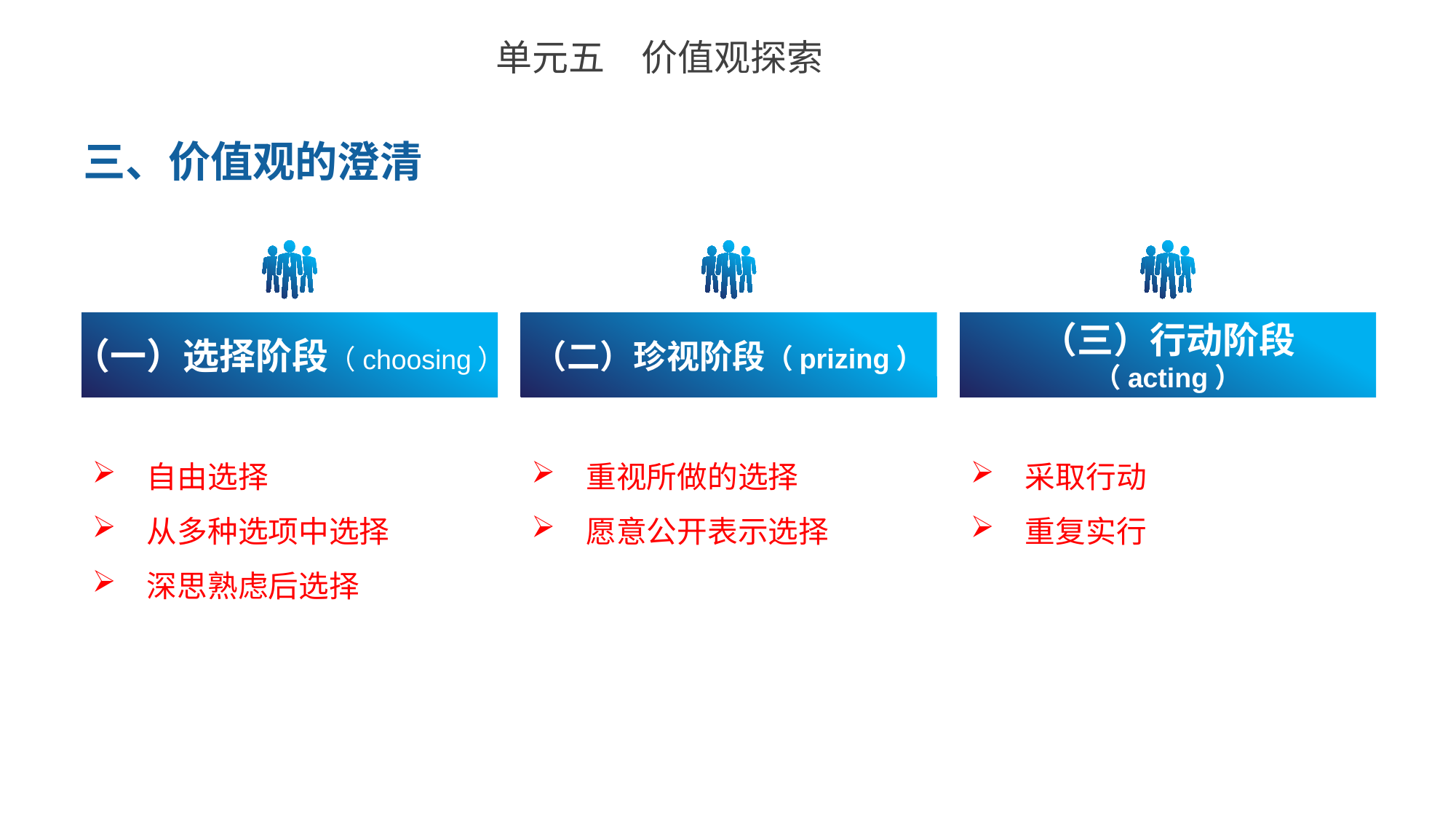

单元五　价值观探索
三、价值观的澄清

（二）珍视阶段（prizing）
（一）选择阶段（choosing）
（三）行动阶段（acting）
自由选择
从多种选项中选择
深思熟虑后选择
重视所做的选择
愿意公开表示选择
采取行动
重复实行